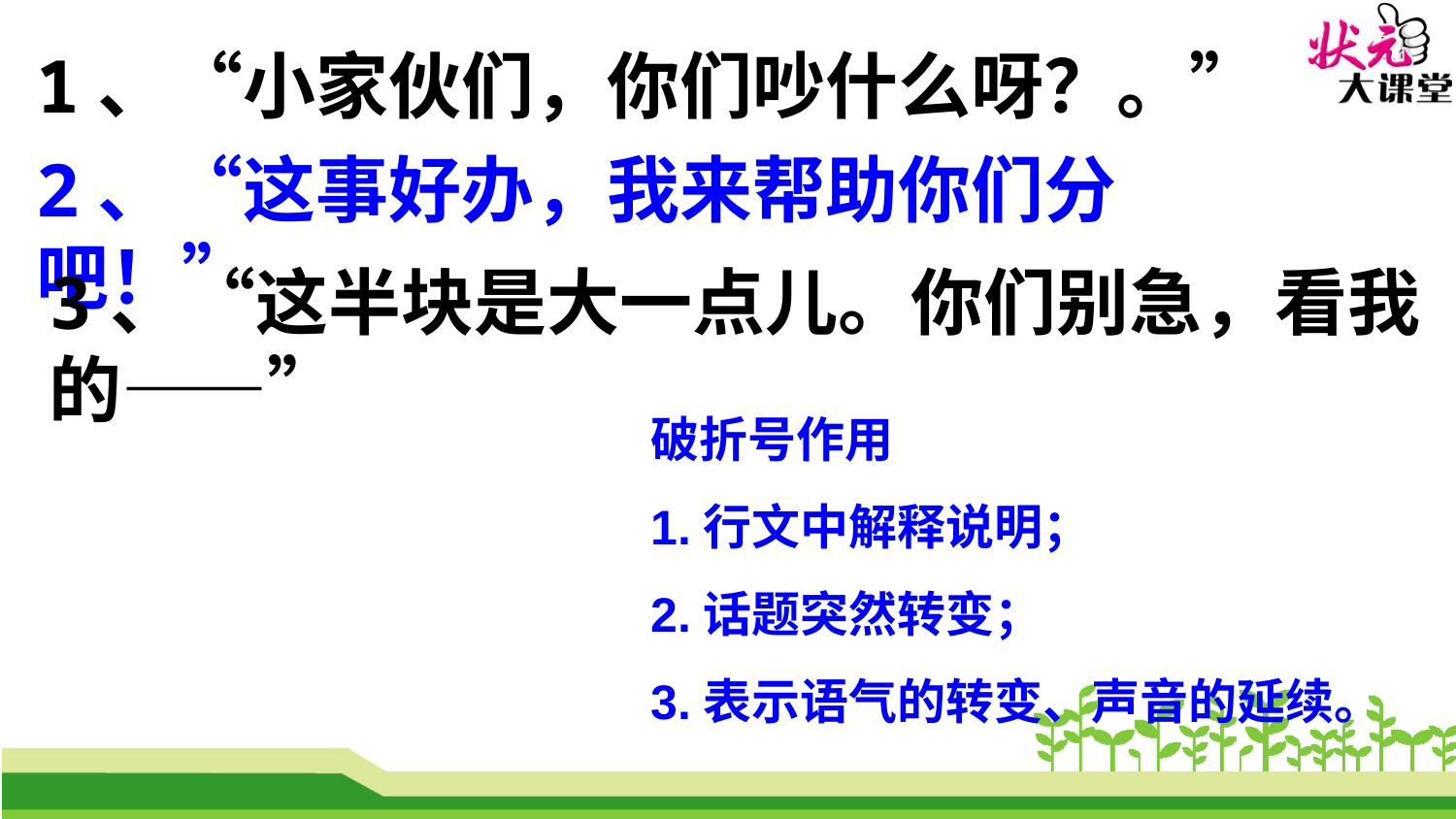

# 1、“小家伙们，你们吵什么呀？。”
2、“这事好办，我来帮助你们分吧！”
3、“这半块是大一点儿。你们别急，看我的——”
破折号作用
1.行文中解释说明；
2.话题突然转变；
3.表示语气的转变、声音的延续。